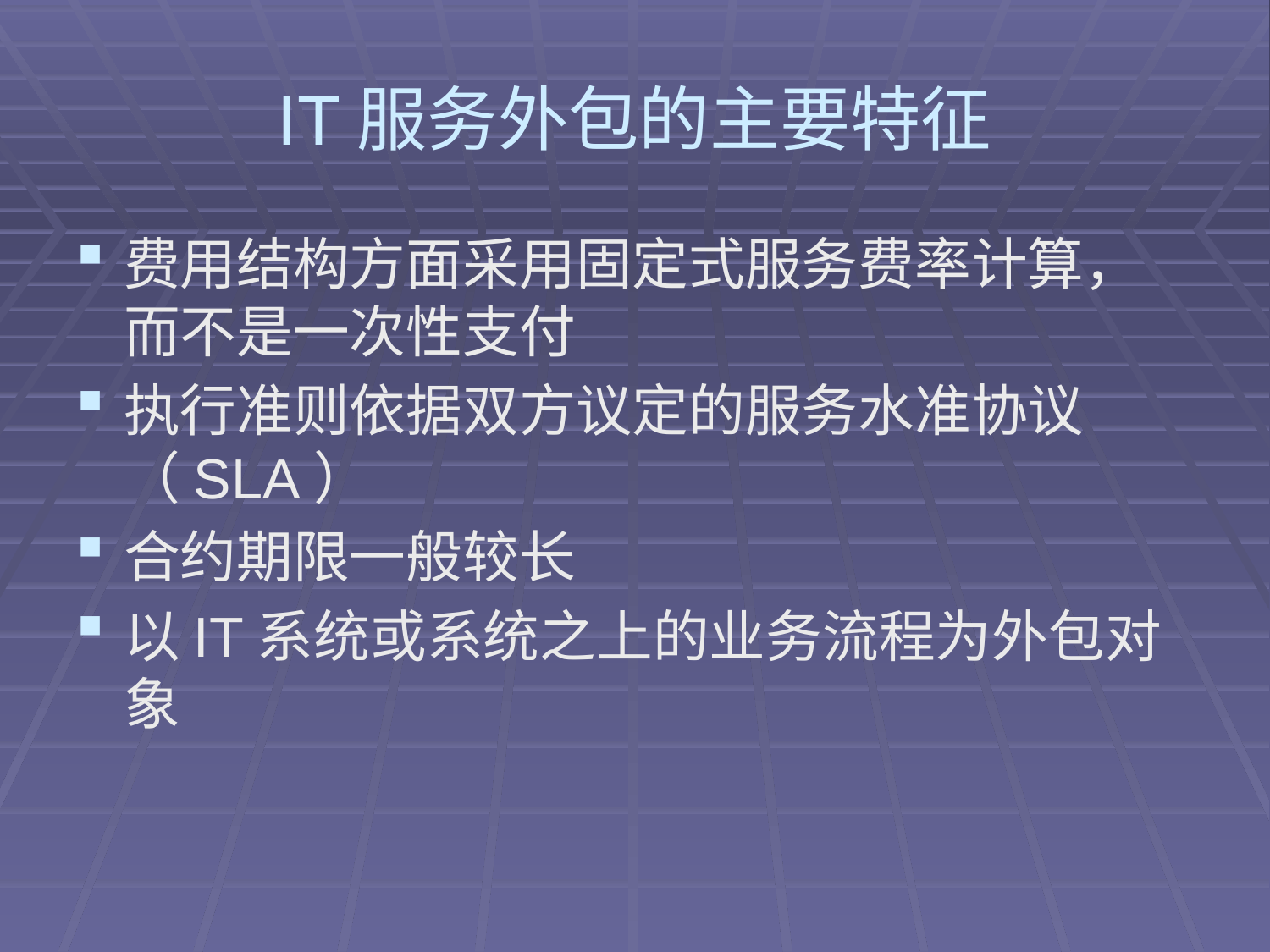

# IT服务外包的主要特征
费用结构方面采用固定式服务费率计算，而不是一次性支付
执行准则依据双方议定的服务水准协议（SLA）
合约期限一般较长
以IT系统或系统之上的业务流程为外包对象